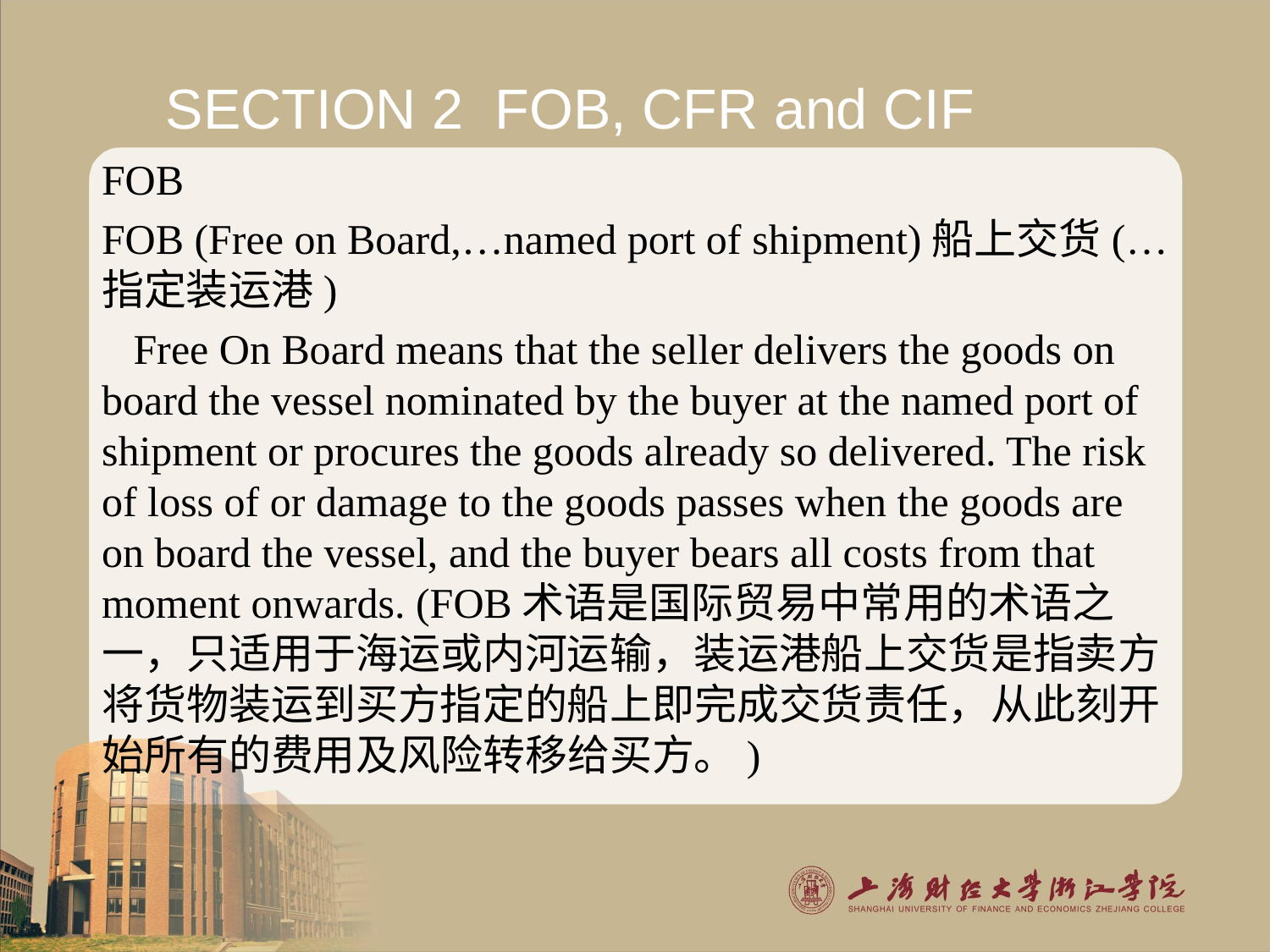

# SECTION 2  FOB, CFR and CIF
FOB
FOB (Free on Board,…named port of shipment)船上交货(…指定装运港)
   Free On Board means that the seller delivers the goods on board the vessel nominated by the buyer at the named port of shipment or procures the goods already so delivered. The risk of loss of or damage to the goods passes when the goods are on board the vessel, and the buyer bears all costs from that moment onwards. (FOB术语是国际贸易中常用的术语之一，只适用于海运或内河运输，装运港船上交货是指卖方将货物装运到买方指定的船上即完成交货责任，从此刻开始所有的费用及风险转移给买方。)